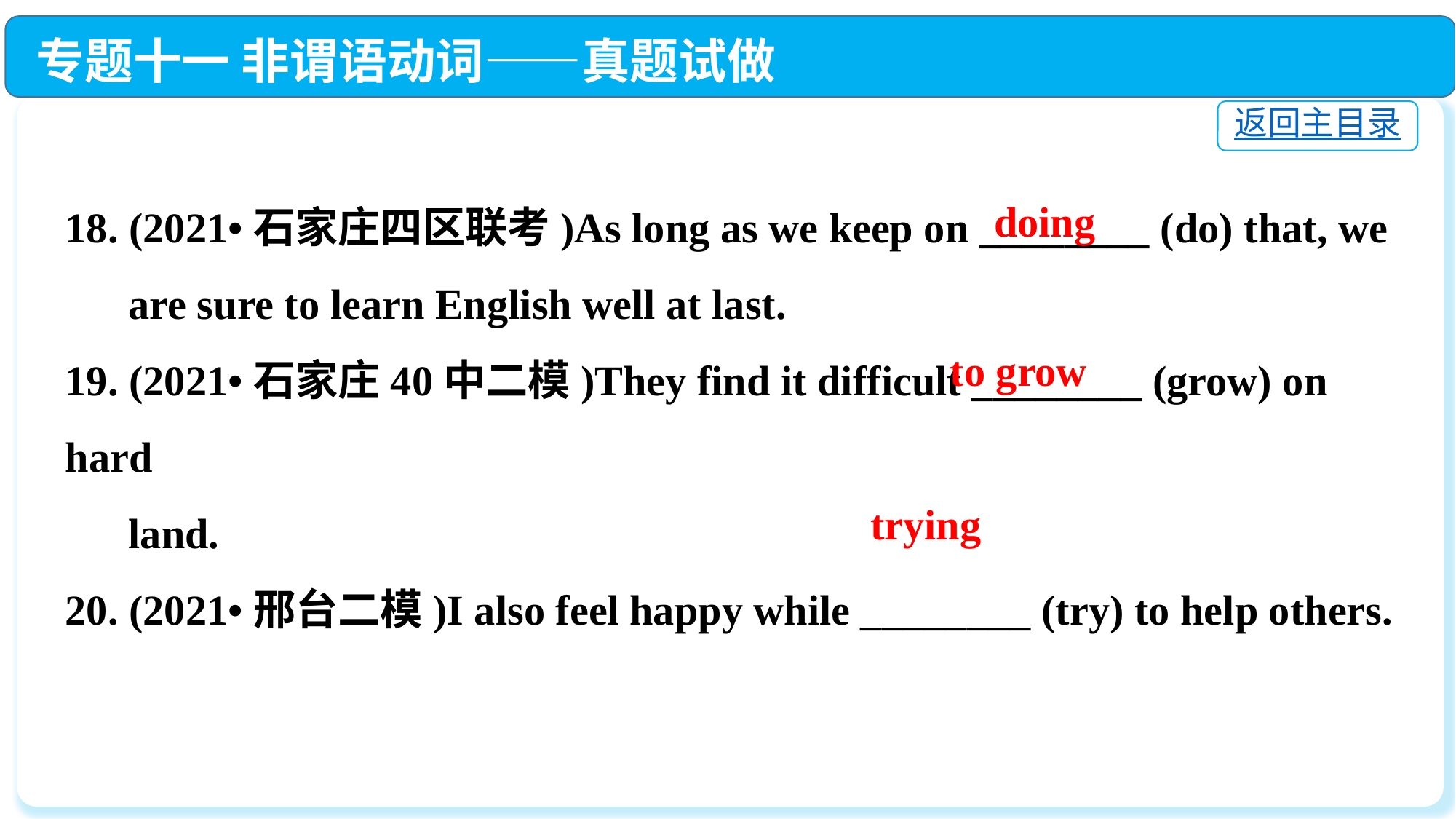

专题十一 非谓语动词——真题试做

返回主目录
18. (2021•石家庄四区联考)As long as we keep on ________ (do) that, we
      are sure to learn English well at last.
19. (2021•石家庄40中二模)They find it difficult ________ (grow) on hard
      land.
20. (2021•邢台二模)I also feel happy while ________ (try) to help others.
doing
to grow
 trying